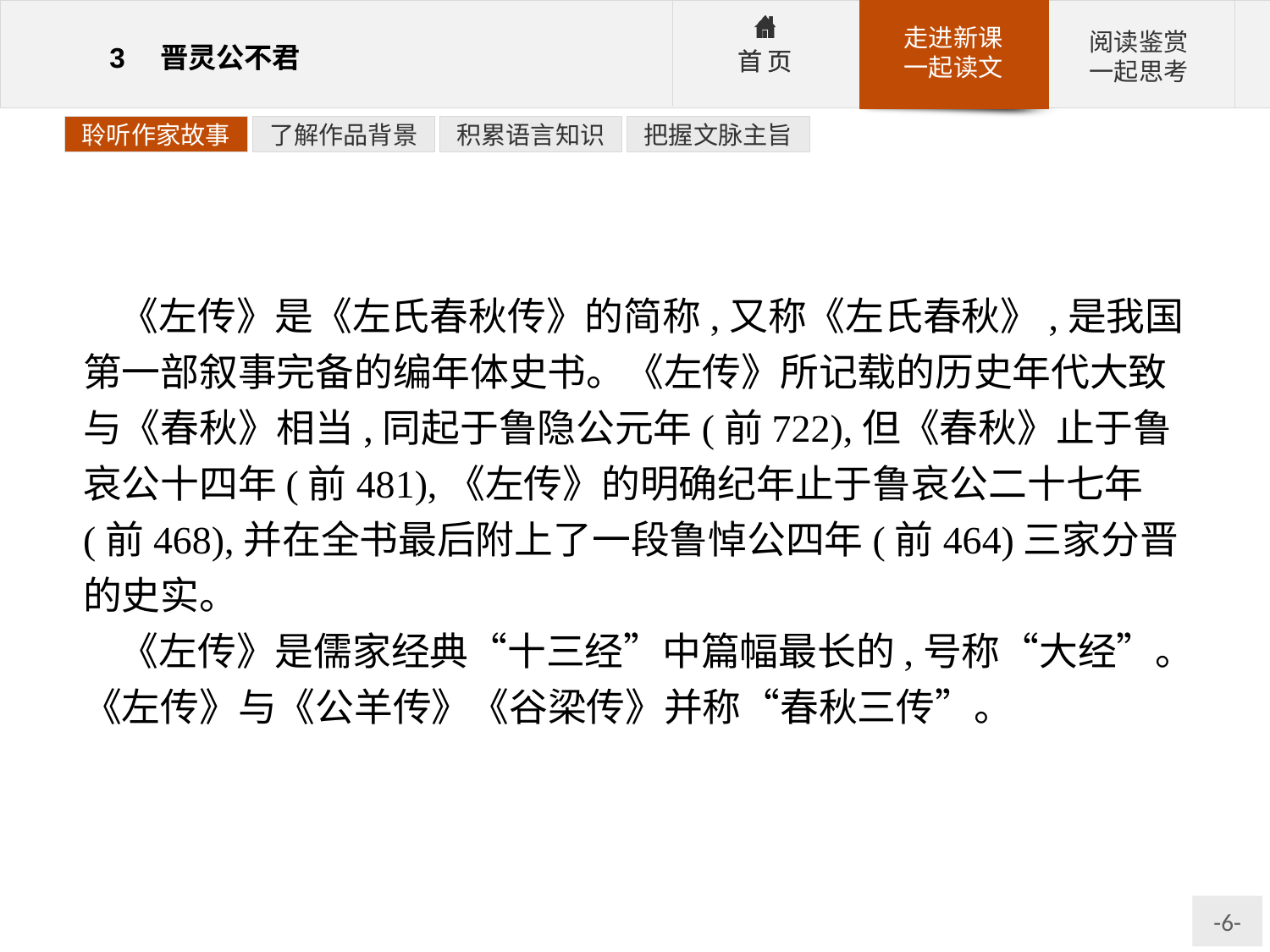

聆听作家故事
了解作品背景
积累语言知识
把握文脉主旨
《左传》是《左氏春秋传》的简称,又称《左氏春秋》,是我国第一部叙事完备的编年体史书。《左传》所记载的历史年代大致与《春秋》相当,同起于鲁隐公元年(前722),但《春秋》止于鲁哀公十四年(前481),《左传》的明确纪年止于鲁哀公二十七年(前468),并在全书最后附上了一段鲁悼公四年(前464)三家分晋的史实。
《左传》是儒家经典“十三经”中篇幅最长的,号称“大经”。《左传》与《公羊传》《谷梁传》并称“春秋三传”。